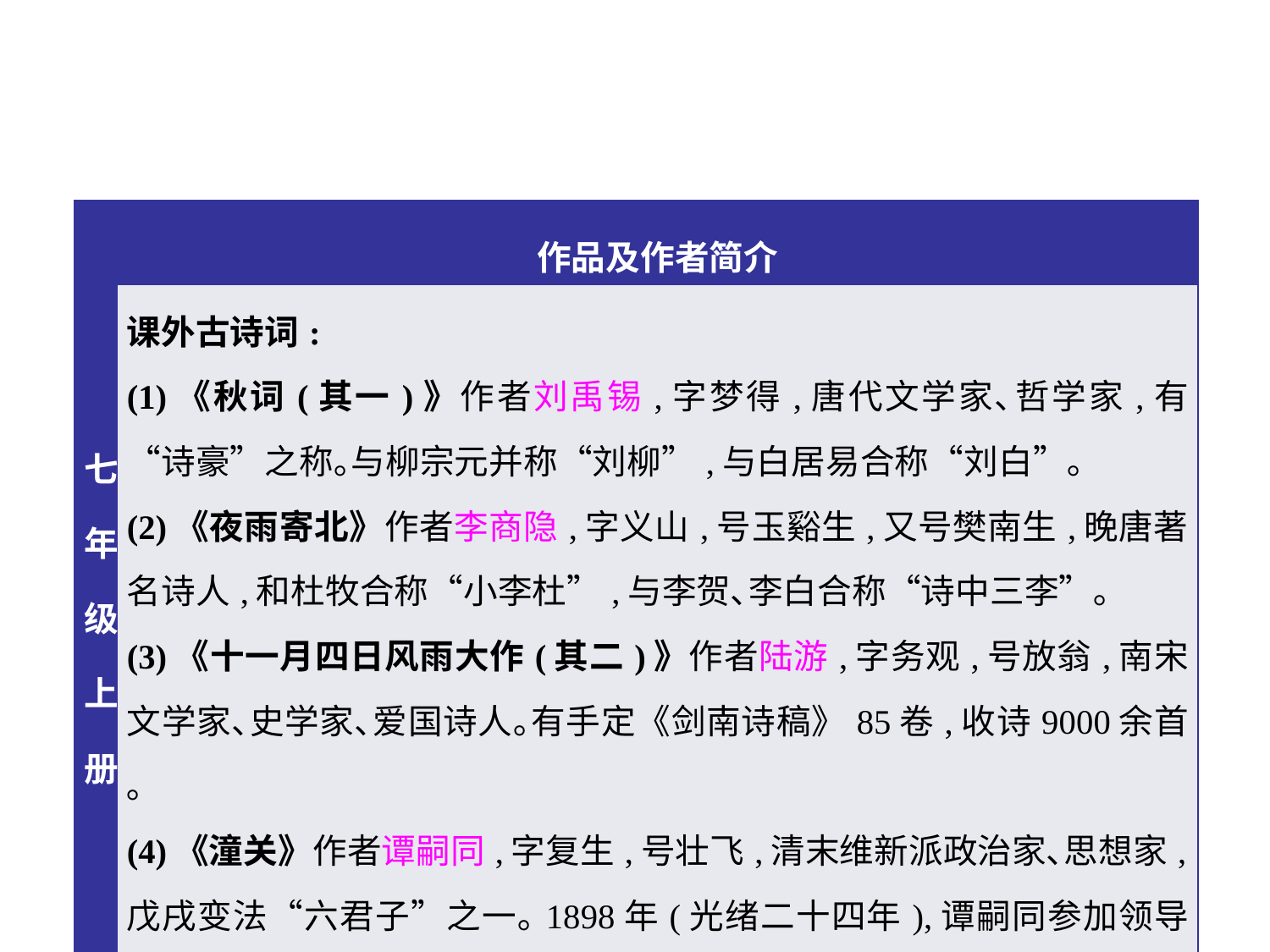

| 七年级上册 | 作品及作者简介 |
| --- | --- |
|  | 课外古诗词: (1)《秋词(其一)》作者刘禹锡,字梦得,唐代文学家､哲学家,有“诗豪”之称｡与柳宗元并称“刘柳”,与白居易合称“刘白”｡ (2)《夜雨寄北》作者李商隐,字义山,号玉谿生,又号樊南生,晚唐著名诗人,和杜牧合称“小李杜”,与李贺､李白合称“诗中三李”｡ (3)《十一月四日风雨大作(其二)》作者陆游,字务观,号放翁,南宋文学家､史学家､爱国诗人｡有手定《剑南诗稿》85卷,收诗9000余首｡ (4)《潼关》作者谭嗣同,字复生,号壮飞,清末维新派政治家､思想家,戊戌变法“六君子”之一｡1898年(光绪二十四年),谭嗣同参加领导戊戌变法,失败后被杀,年仅33岁｡ |